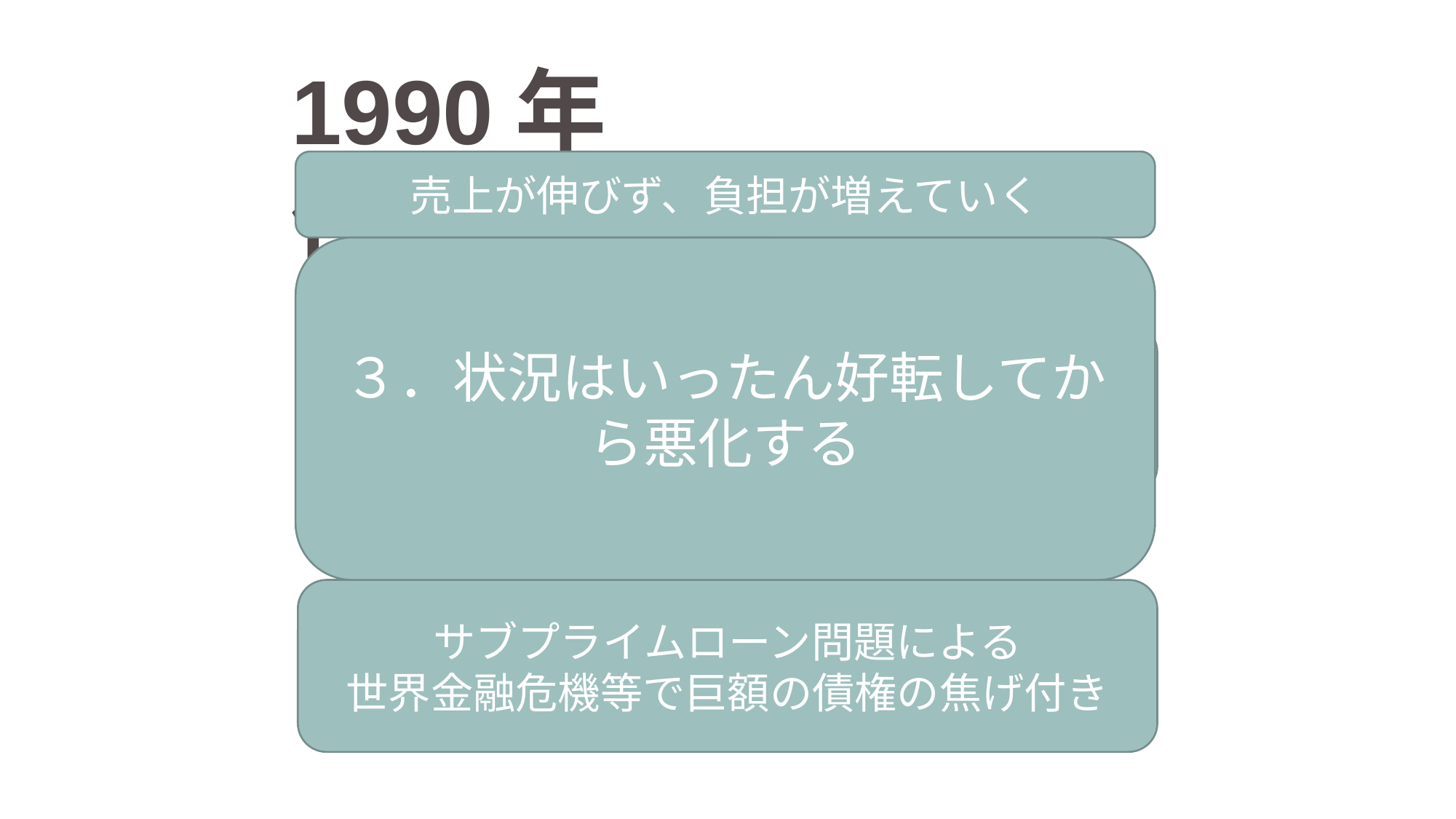

1990年代
売上が伸びず、負担が増えていく
３．状況はいったん好転してから悪化する

自動車ローン、サブプライムローン等の
金融戦略への依存で売上、収益増

サブプライムローン問題による
世界金融危機等で巨額の債権の焦げ付き